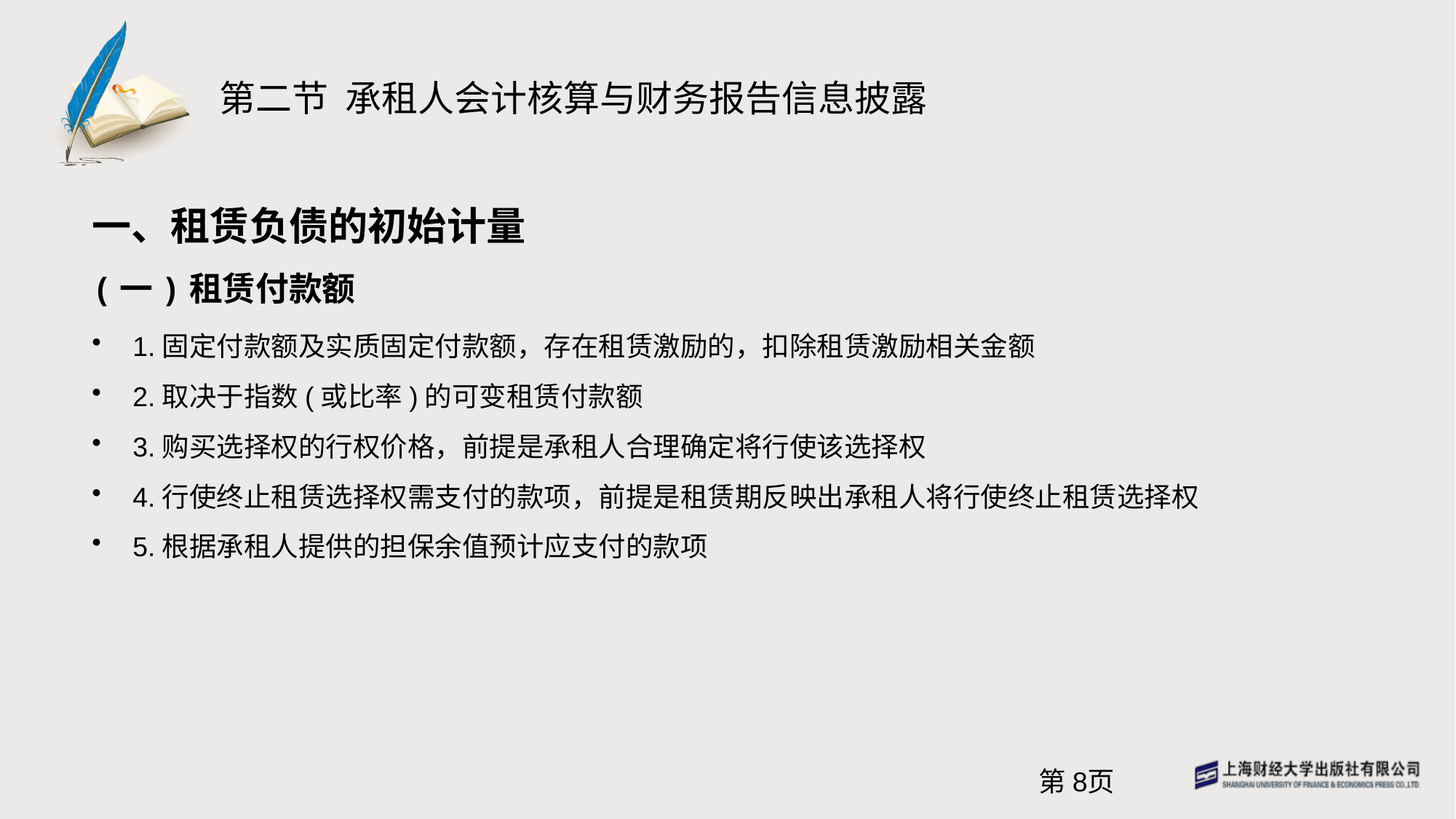

# 第二节  承租人会计核算与财务报告信息披露
一、租赁负债的初始计量
(一)租赁付款额
1.固定付款额及实质固定付款额，存在租赁激励的，扣除租赁激励相关金额
2.取决于指数(或比率)的可变租赁付款额
3.购买选择权的行权价格，前提是承租人合理确定将行使该选择权
4.行使终止租赁选择权需支付的款项，前提是租赁期反映出承租人将行使终止租赁选择权
5.根据承租人提供的担保余值预计应支付的款项

8